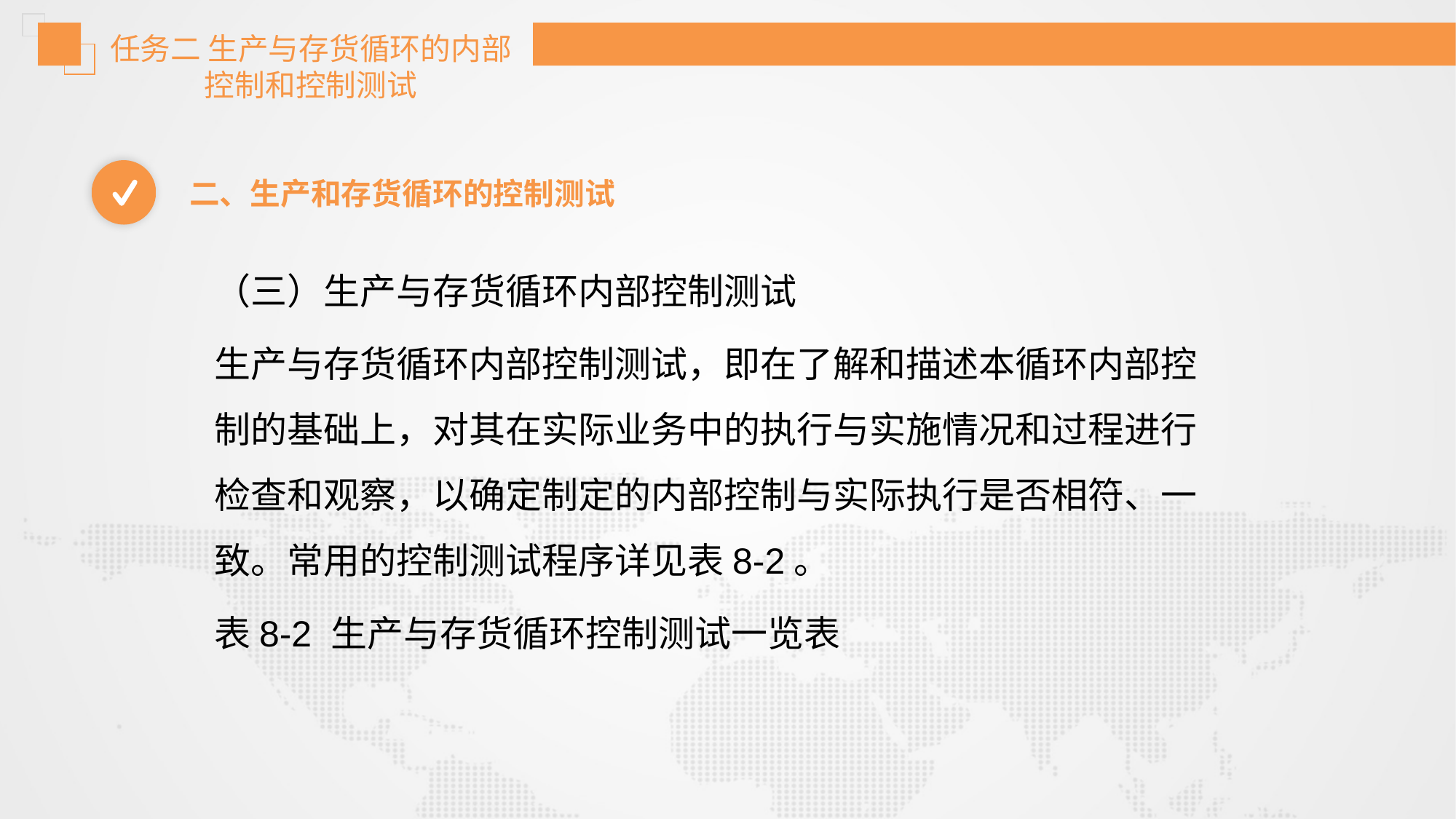

任务二 生产与存货循环的内部控制和控制测试

二、生产和存货循环的控制测试

（三）生产与存货循环内部控制测试
生产与存货循环内部控制测试，即在了解和描述本循环内部控制的基础上，对其在实际业务中的执行与实施情况和过程进行检查和观察，以确定制定的内部控制与实际执行是否相符、一致。常用的控制测试程序详见表8-2。
表8-2 生产与存货循环控制测试一览表